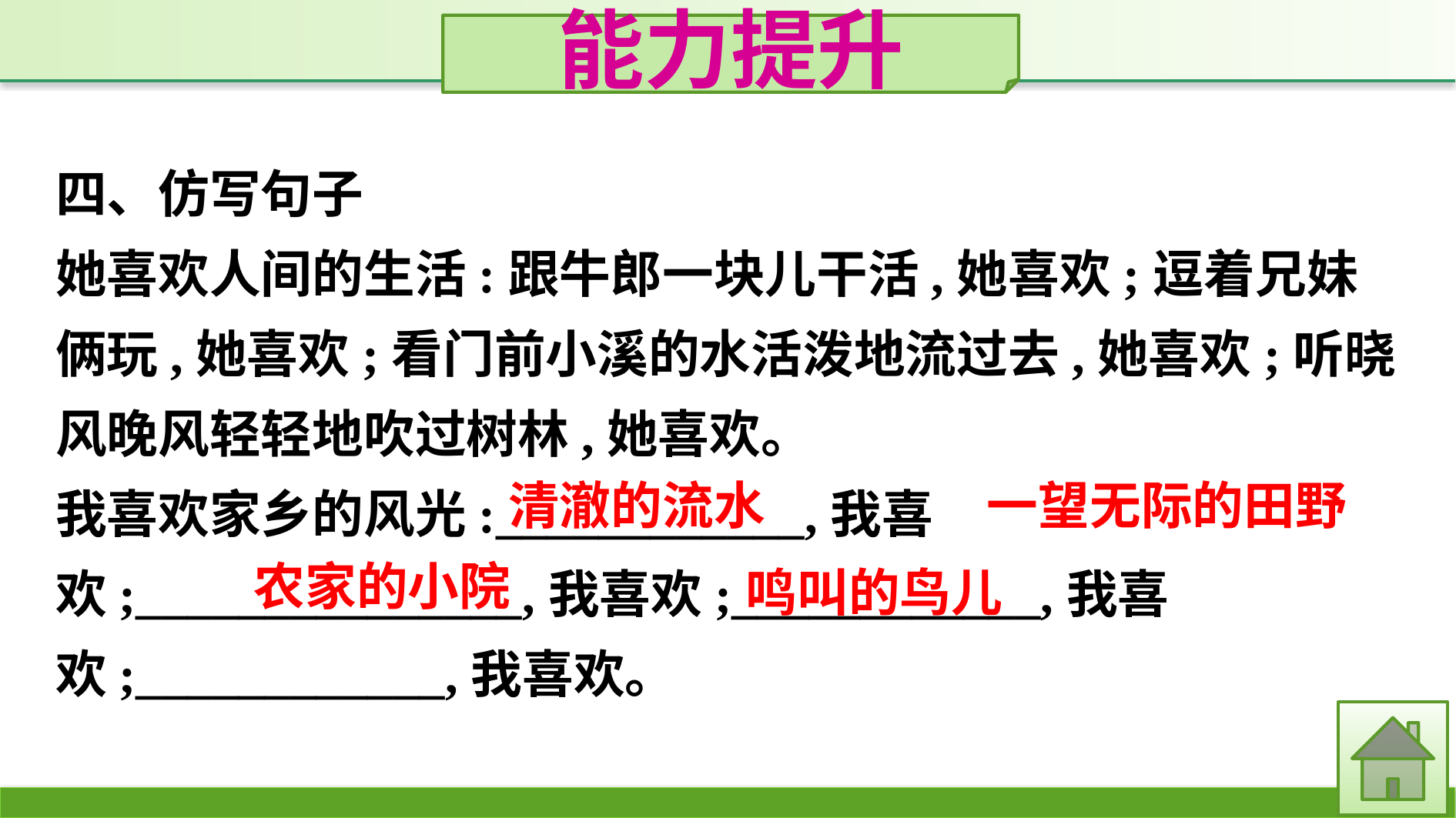

能力提升
四、仿写句子
她喜欢人间的生活:跟牛郎一块儿干活,她喜欢;逗着兄妹俩玩,她喜欢;看门前小溪的水活泼地流过去,她喜欢;听晓风晚风轻轻地吹过树林,她喜欢。
我喜欢家乡的风光:____________,我喜欢;_______________,我喜欢;____________,我喜欢;____________,我喜欢。
清澈的流水
一望无际的田野
鸣叫的鸟儿
农家的小院